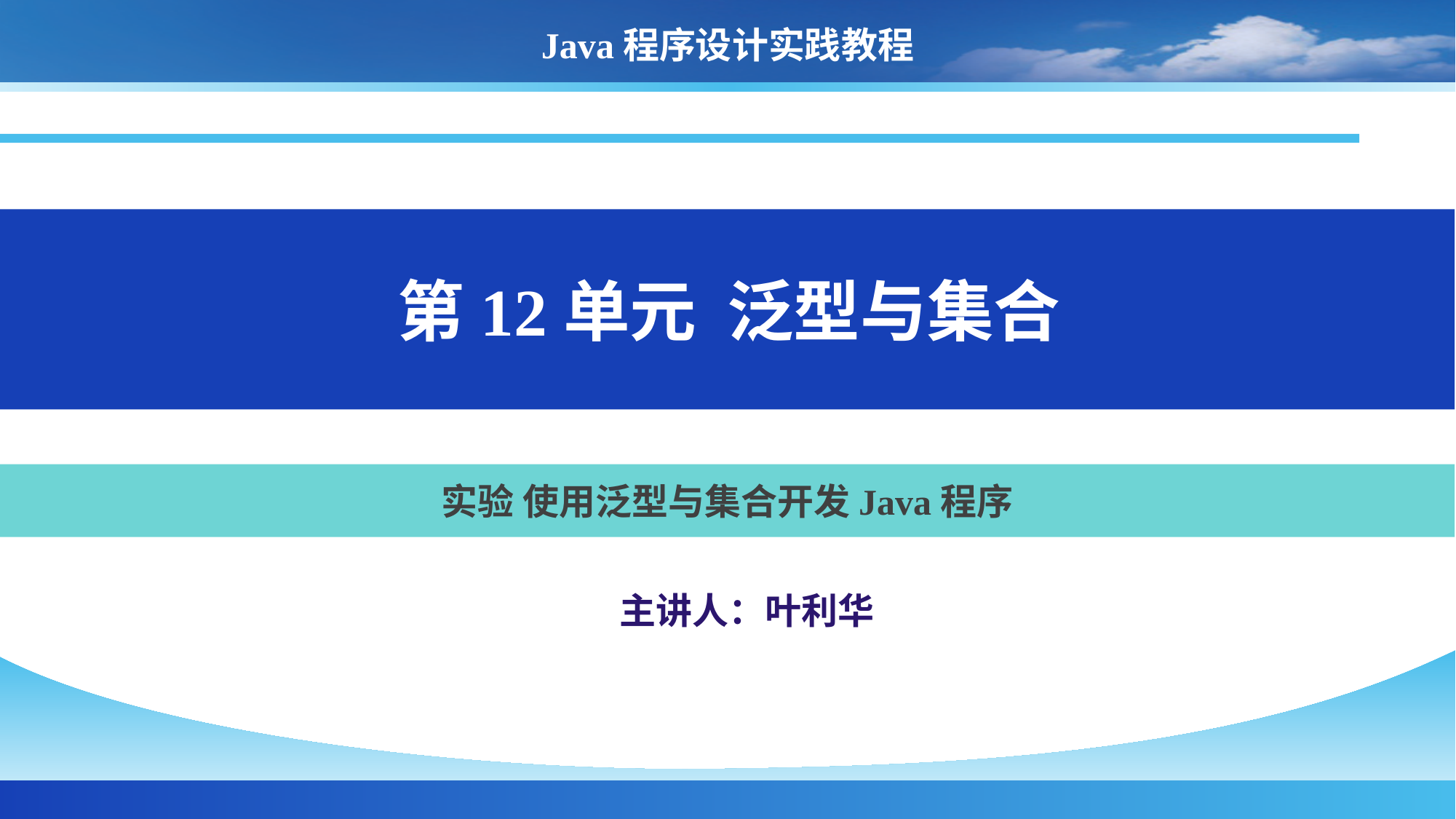

Java程序设计实践教程

第12单元  泛型与集合
实验 使用泛型与集合开发Java程序
主讲人：叶利华